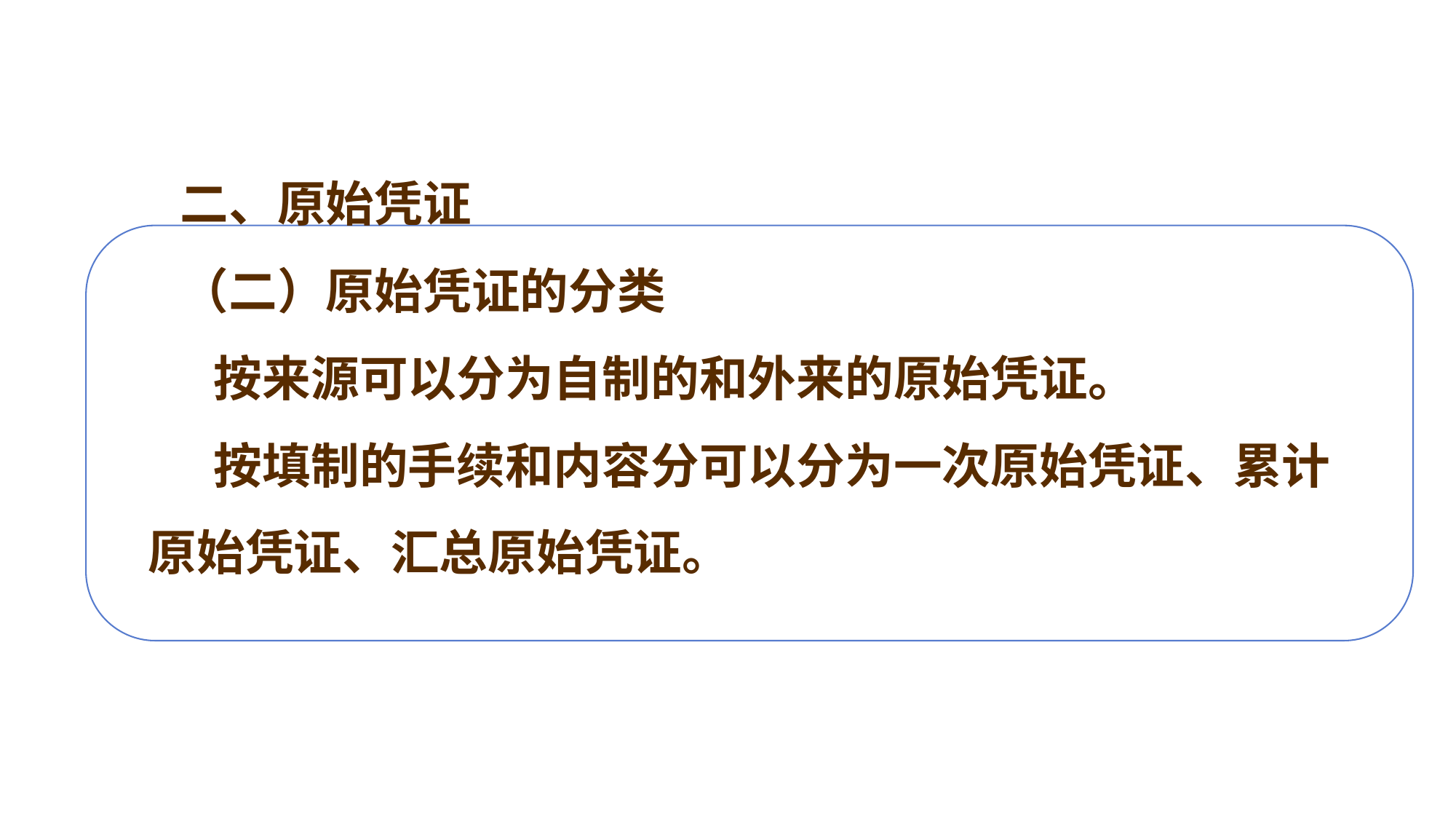

二、原始凭证
（二）原始凭证的分类
  按来源可以分为自制的和外来的原始凭证。
  按填制的手续和内容分可以分为一次原始凭证、累计原始凭证、汇总原始凭证。

5